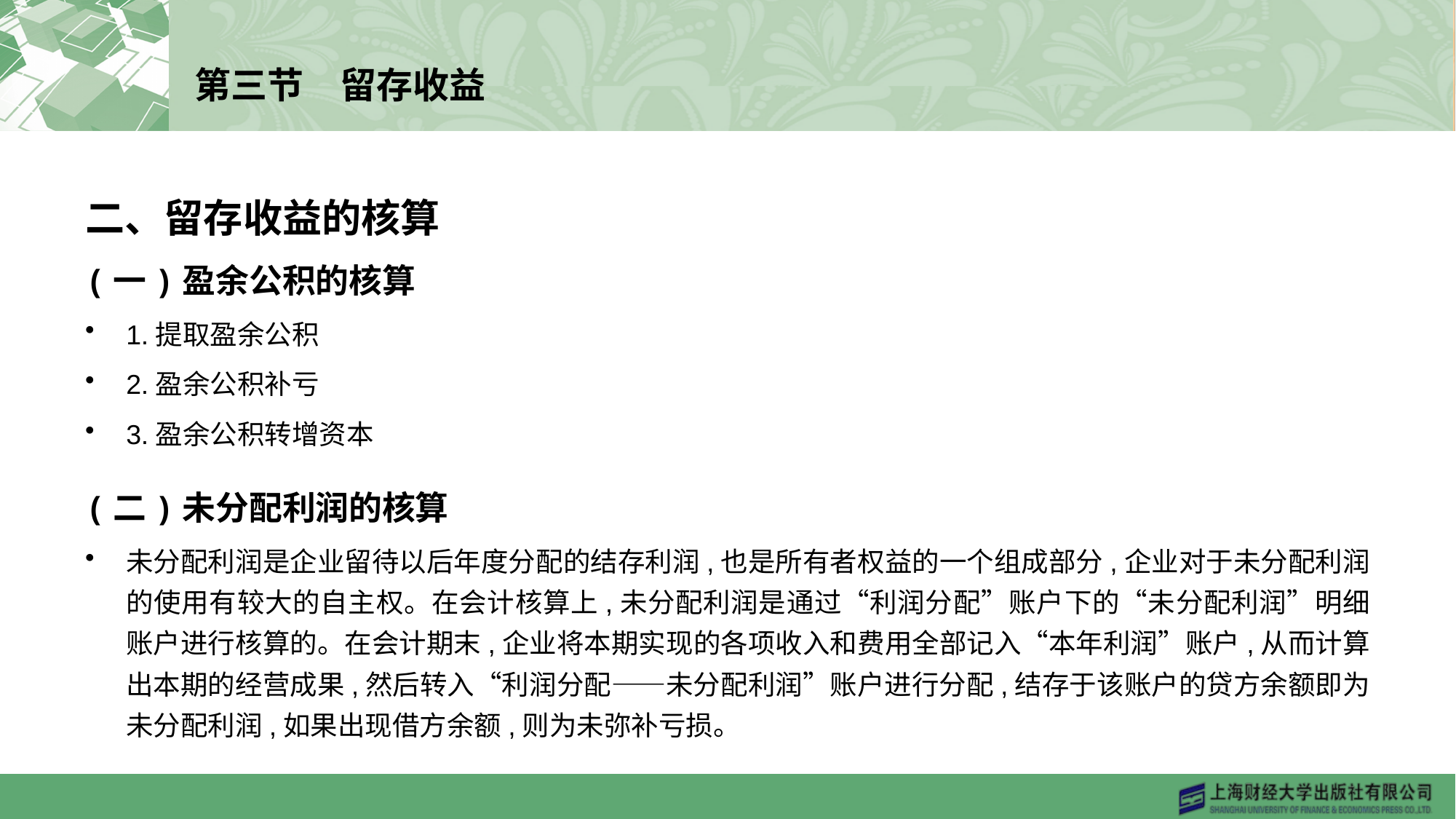

# 第三节　留存收益
二、留存收益的核算
(一)盈余公积的核算
1.提取盈余公积
2.盈余公积补亏
3.盈余公积转增资本
(二)未分配利润的核算
未分配利润是企业留待以后年度分配的结存利润,也是所有者权益的一个组成部分,企业对于未分配利润的使用有较大的自主权。在会计核算上,未分配利润是通过“利润分配”账户下的“未分配利润”明细账户进行核算的。在会计期末,企业将本期实现的各项收入和费用全部记入“本年利润”账户,从而计算出本期的经营成果,然后转入“利润分配——未分配利润”账户进行分配,结存于该账户的贷方余额即为未分配利润,如果出现借方余额,则为未弥补亏损。